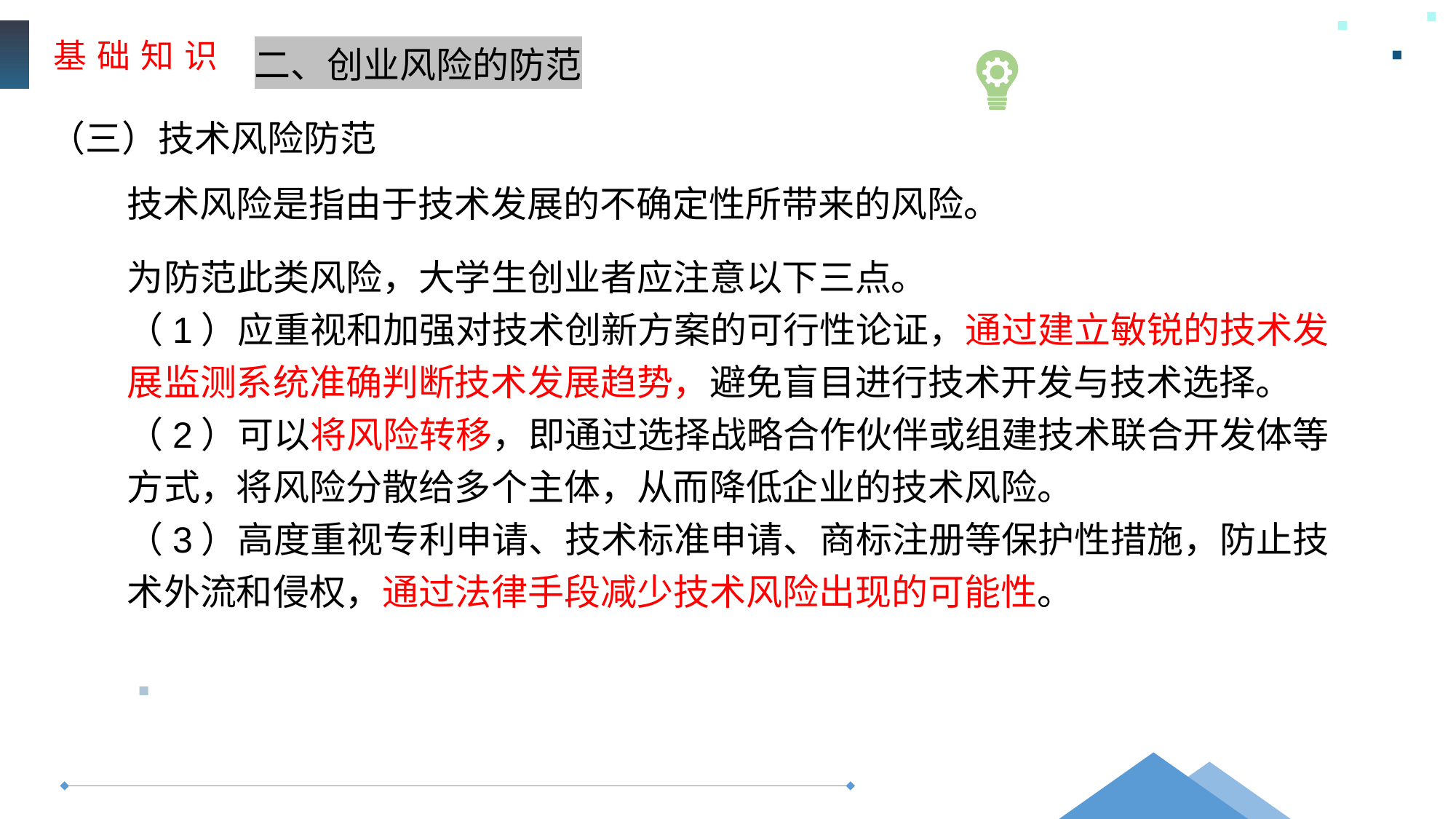

基 础 知 识

二、创业风险的防范

（三）技术风险防范
技术风险是指由于技术发展的不确定性所带来的风险。
为防范此类风险，大学生创业者应注意以下三点。
（1）应重视和加强对技术创新方案的可行性论证，通过建立敏锐的技术发展监测系统准确判断技术发展趋势，避免盲目进行技术开发与技术选择。
（2）可以将风险转移，即通过选择战略合作伙伴或组建技术联合开发体等方式，将风险分散给多个主体，从而降低企业的技术风险。
（3）高度重视专利申请、技术标准申请、商标注册等保护性措施，防止技术外流和侵权，通过法律手段减少技术风险出现的可能性。